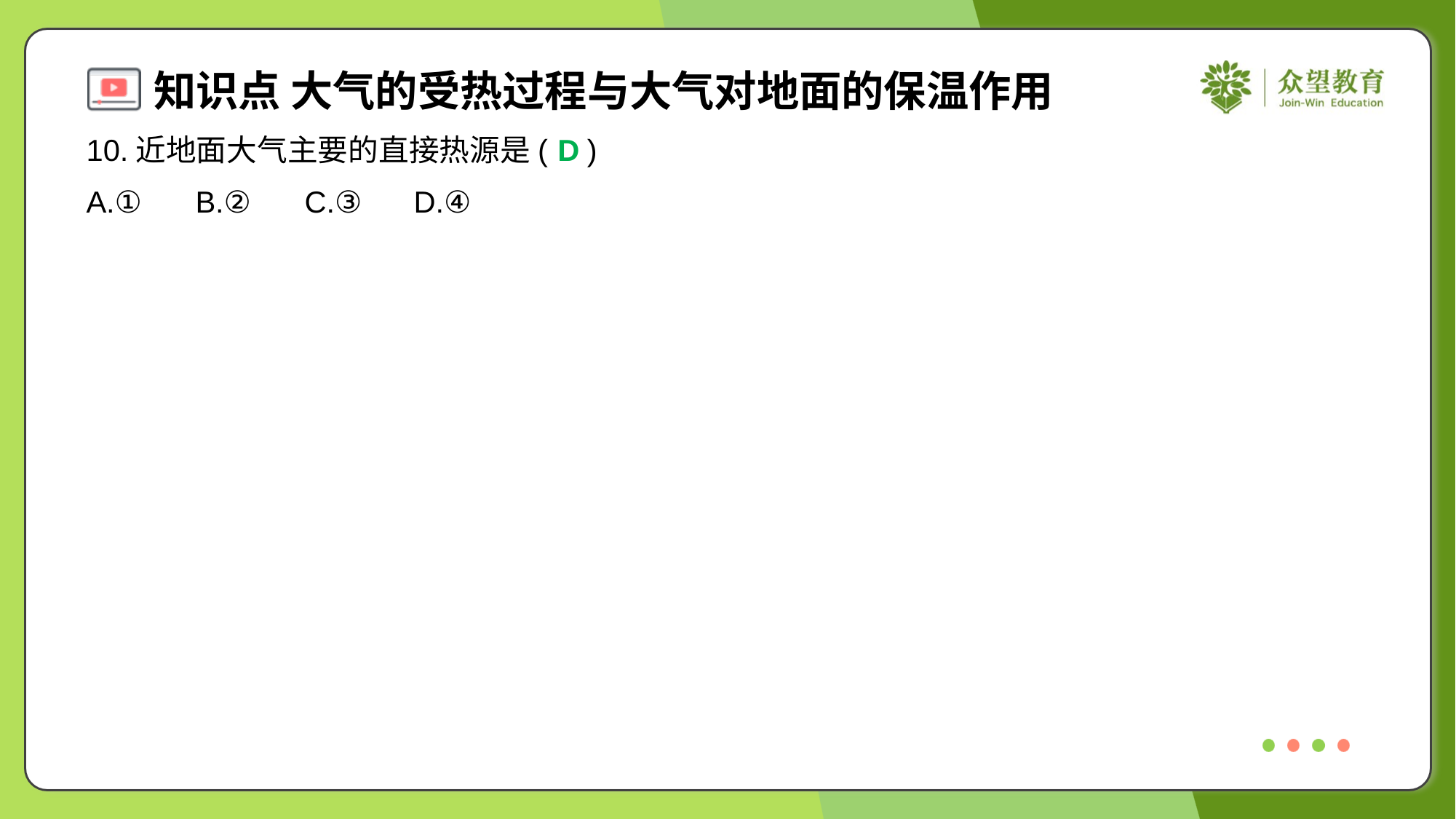

10.近地面大气主要的直接热源是(     )
D
A.①	B.②	C.③	D.④